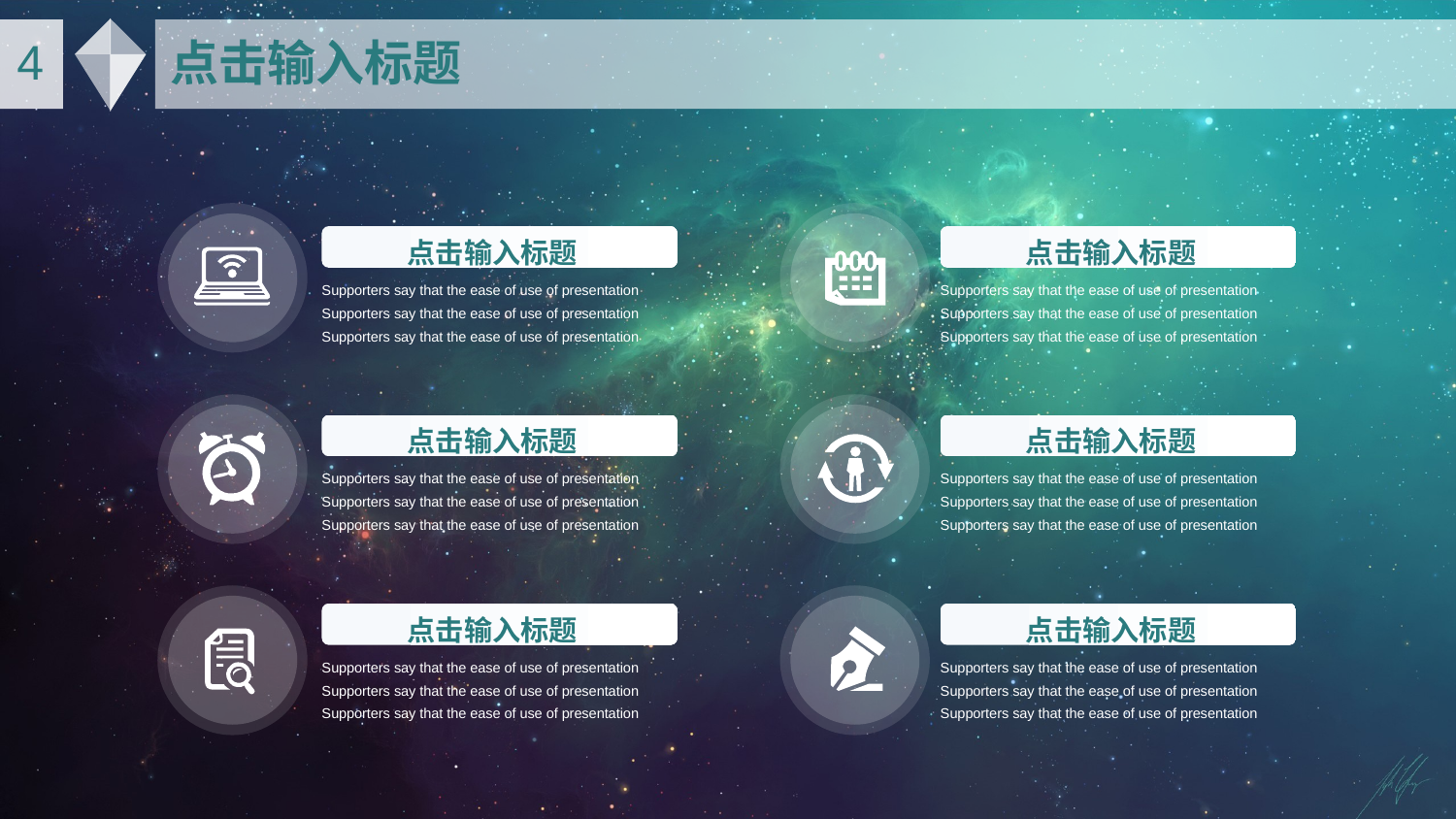

4
点击输入标题

点击输入标题
点击输入标题

Supporters say that the ease of use of presentation
Supporters say that the ease of use of presentation
Supporters say that the ease of use of presentation
Supporters say that the ease of use of presentation
Supporters say that the ease of use of presentation
Supporters say that the ease of use of presentation

点击输入标题
点击输入标题

Supporters say that the ease of use of presentation
Supporters say that the ease of use of presentation
Supporters say that the ease of use of presentation
Supporters say that the ease of use of presentation
Supporters say that the ease of use of presentation
Supporters say that the ease of use of presentation

点击输入标题
点击输入标题

Supporters say that the ease of use of presentation
Supporters say that the ease of use of presentation
Supporters say that the ease of use of presentation
Supporters say that the ease of use of presentation
Supporters say that the ease of use of presentation
Supporters say that the ease of use of presentation